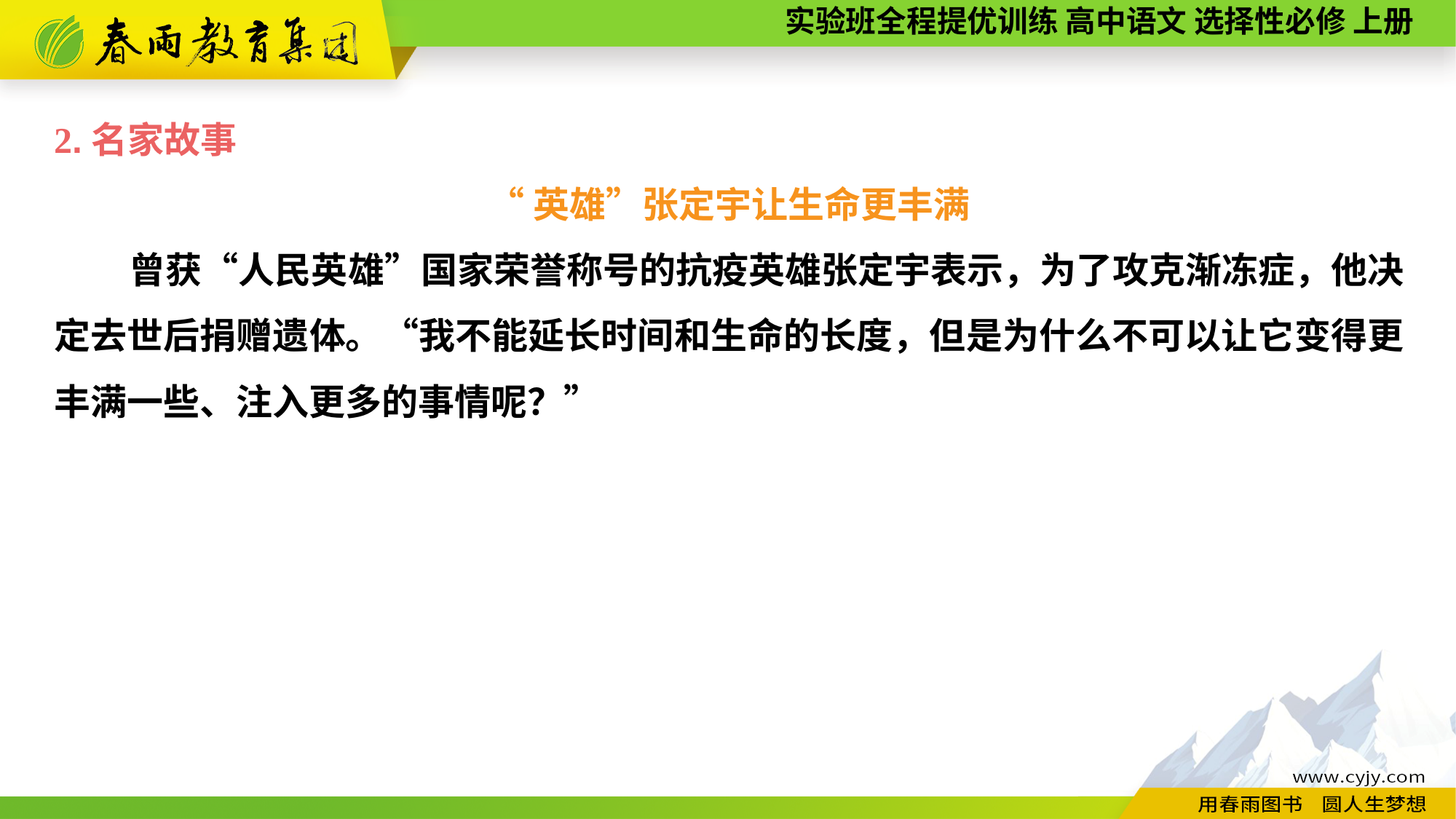

2.名家故事
“英雄”张定宇让生命更丰满
曾获“人民英雄”国家荣誉称号的抗疫英雄张定宇表示，为了攻克渐冻症，他决定去世后捐赠遗体。“我不能延长时间和生命的长度，但是为什么不可以让它变得更丰满一些、注入更多的事情呢？”